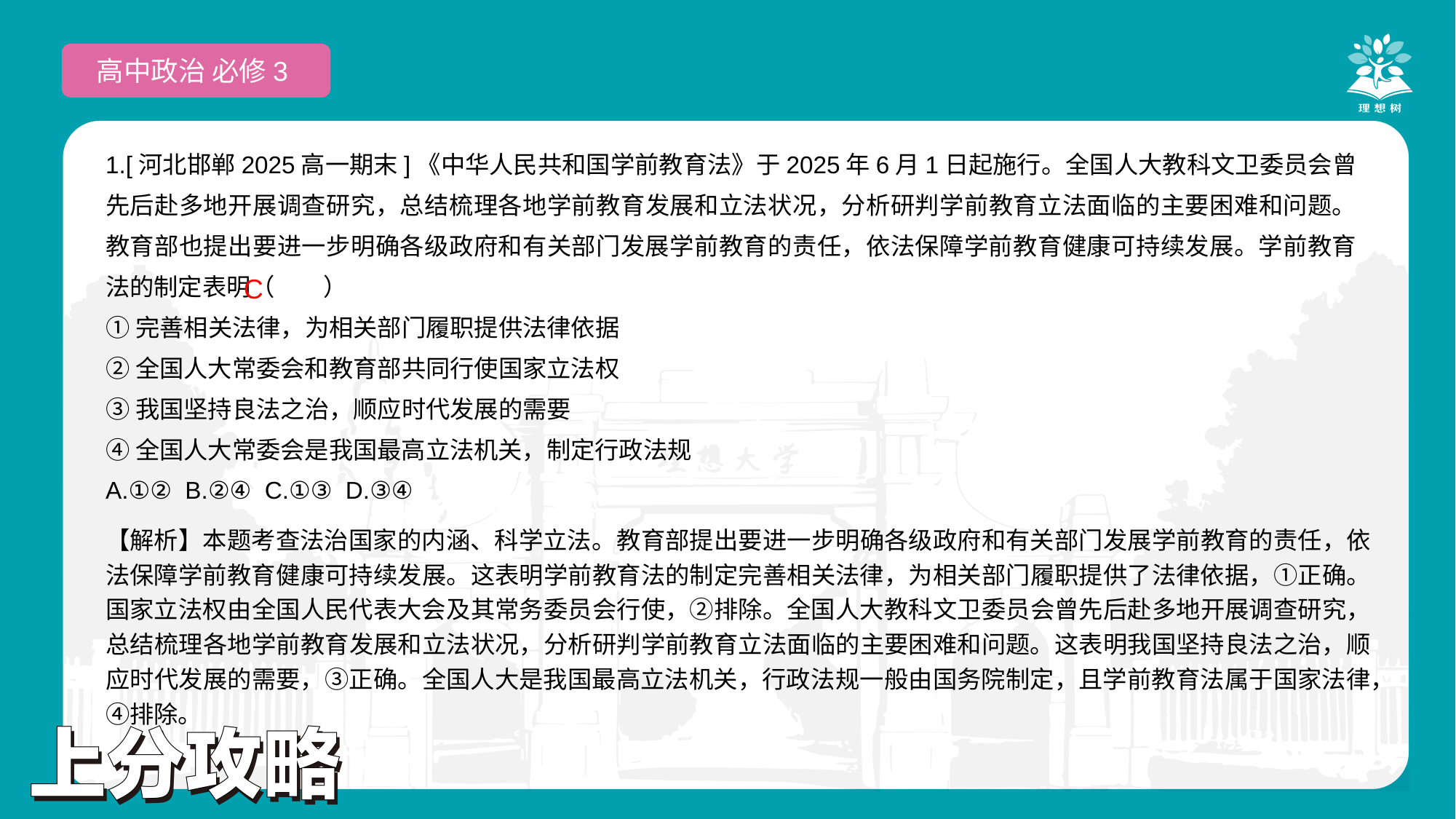

高中政治 必修3
1.[河北邯郸2025高一期末]《中华人民共和国学前教育法》于2025年6月1日起施行。全国人大教科文卫委员会曾先后赴多地开展调查研究，总结梳理各地学前教育发展和立法状况，分析研判学前教育立法面临的主要困难和问题。教育部也提出要进一步明确各级政府和有关部门发展学前教育的责任，依法保障学前教育健康可持续发展。学前教育法的制定表明（　　）
①完善相关法律，为相关部门履职提供法律依据
②全国人大常委会和教育部共同行使国家立法权
③我国坚持良法之治，顺应时代发展的需要
④全国人大常委会是我国最高立法机关，制定行政法规
A.①②  B.②④  C.①③  D.③④
 C
【解析】本题考查法治国家的内涵、科学立法。教育部提出要进一步明确各级政府和有关部门发展学前教育的责任，依法保障学前教育健康可持续发展。这表明学前教育法的制定完善相关法律，为相关部门履职提供了法律依据，①正确。国家立法权由全国人民代表大会及其常务委员会行使，②排除。全国人大教科文卫委员会曾先后赴多地开展调查研究，总结梳理各地学前教育发展和立法状况，分析研判学前教育立法面临的主要困难和问题。这表明我国坚持良法之治，顺应时代发展的需要，③正确。全国人大是我国最高立法机关，行政法规一般由国务院制定，且学前教育法属于国家法律，④排除。